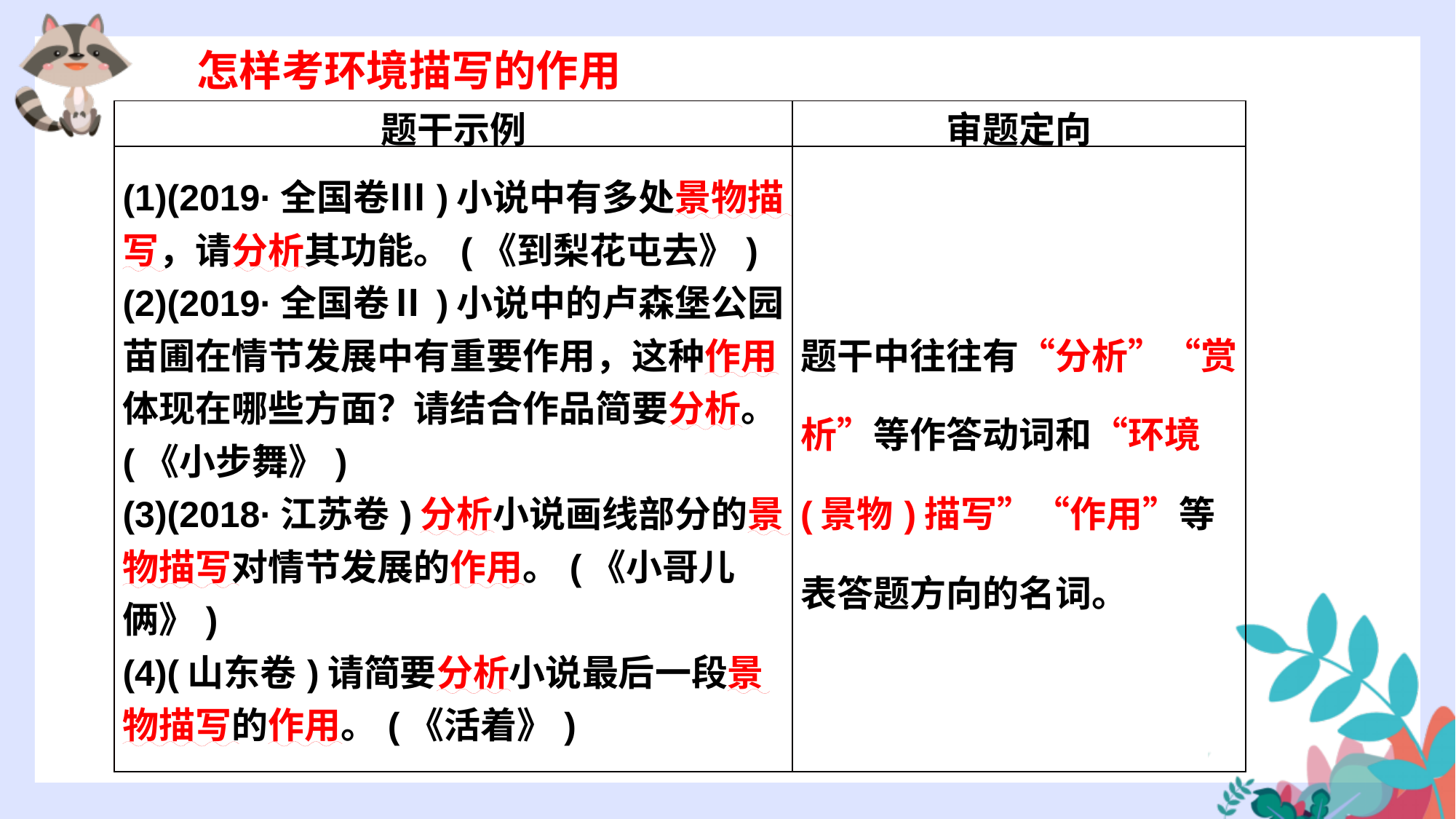

怎样考环境描写的作用
| 题干示例 | 审题定向 |
| --- | --- |
| (1)(2019·全国卷Ⅲ)小说中有多处景物描写，请分析其功能。(《到梨花屯去》) (2)(2019·全国卷Ⅱ)小说中的卢森堡公园苗圃在情节发展中有重要作用，这种作用体现在哪些方面？请结合作品简要分析。(《小步舞》) (3)(2018·江苏卷)分析小说画线部分的景物描写对情节发展的作用。(《小哥儿俩》) (4)(山东卷)请简要分析小说最后一段景物描写的作用。(《活着》) | 题干中往往有“分析”“赏析”等作答动词和“环境(景物)描写”“作用”等表答题方向的名词。 |